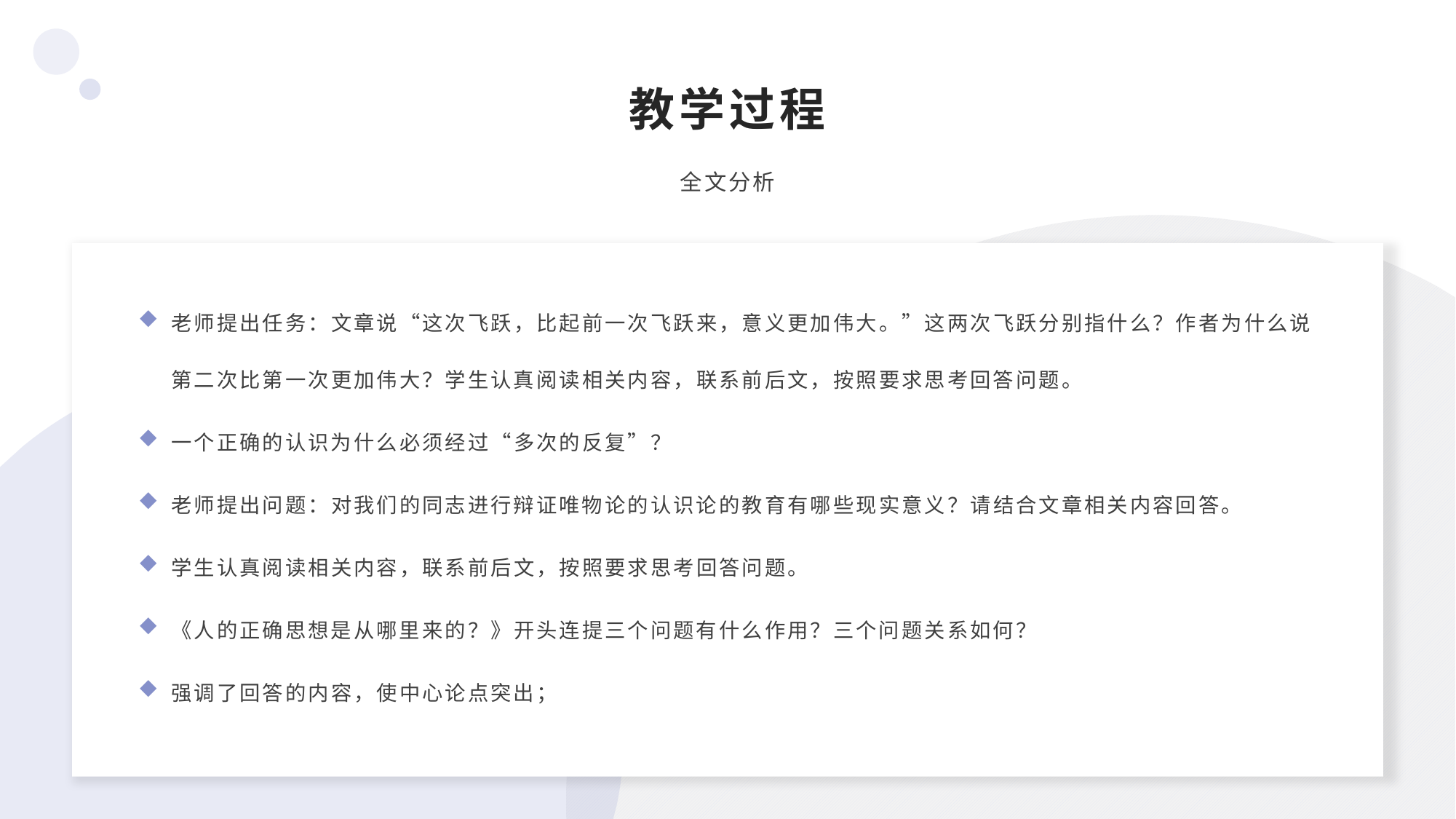

教学过程

全文分析

老师提出任务：文章说“这次飞跃，比起前一次飞跃来，意义更加伟大。”这两次飞跃分别指什么？作者为什么说第二次比第一次更加伟大？学生认真阅读相关内容，联系前后文，按照要求思考回答问题。
一个正确的认识为什么必须经过“多次的反复”？
老师提出问题：对我们的同志进行辩证唯物论的认识论的教育有哪些现实意义？请结合文章相关内容回答。
学生认真阅读相关内容，联系前后文，按照要求思考回答问题。
《人的正确思想是从哪里来的？》开头连提三个问题有什么作用？三个问题关系如何？
强调了回答的内容，使中心论点突出；